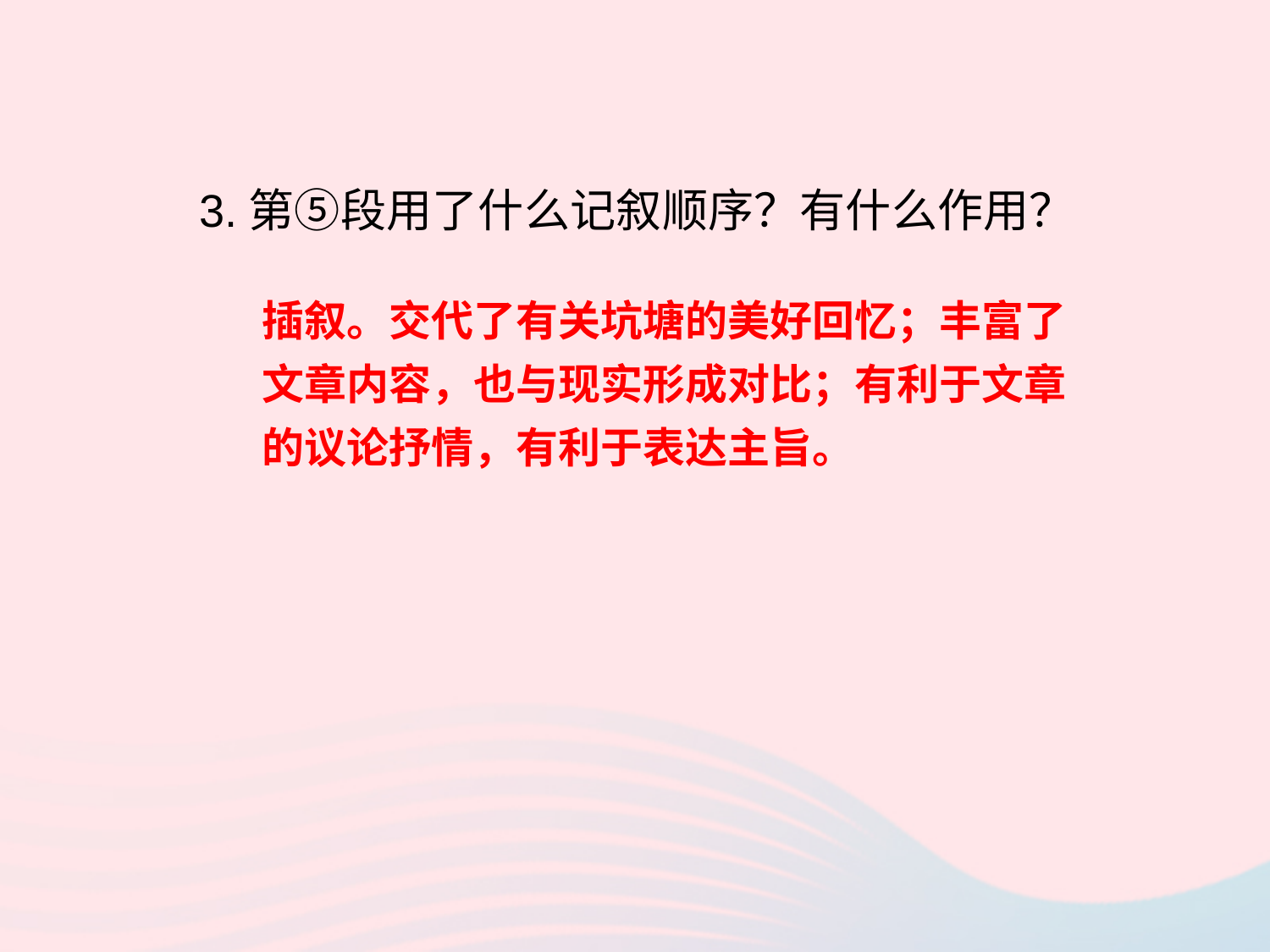

3.第⑤段用了什么记叙顺序？有什么作用？
插叙。交代了有关坑塘的美好回忆；丰富了文章内容，也与现实形成对比；有利于文章的议论抒情，有利于表达主旨。